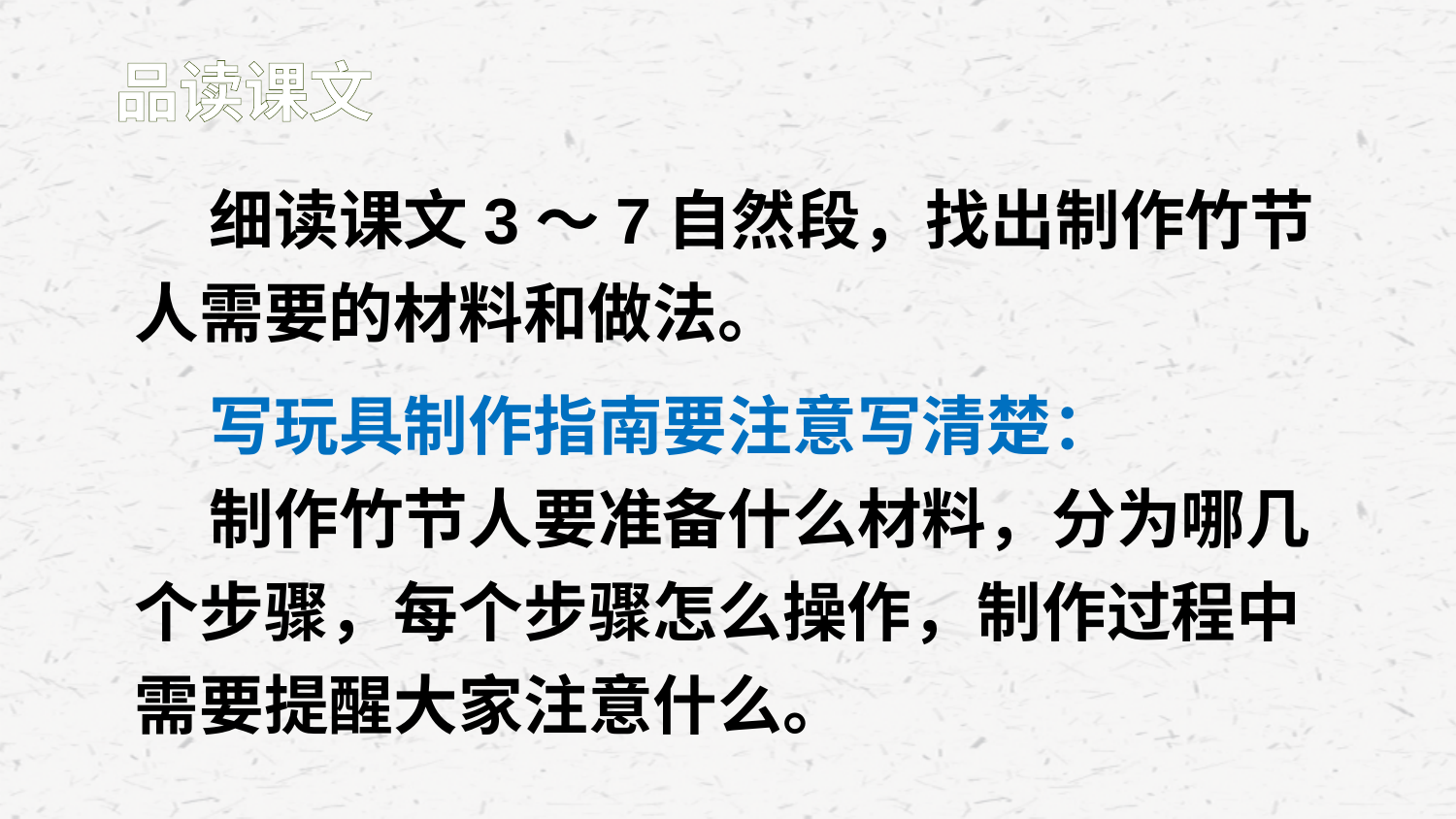

品读课文
    细读课文3～7自然段，找出制作竹节人需要的材料和做法。
    写玩具制作指南要注意写清楚：
    制作竹节人要准备什么材料，分为哪几个步骤，每个步骤怎么操作，制作过程中需要提醒大家注意什么。